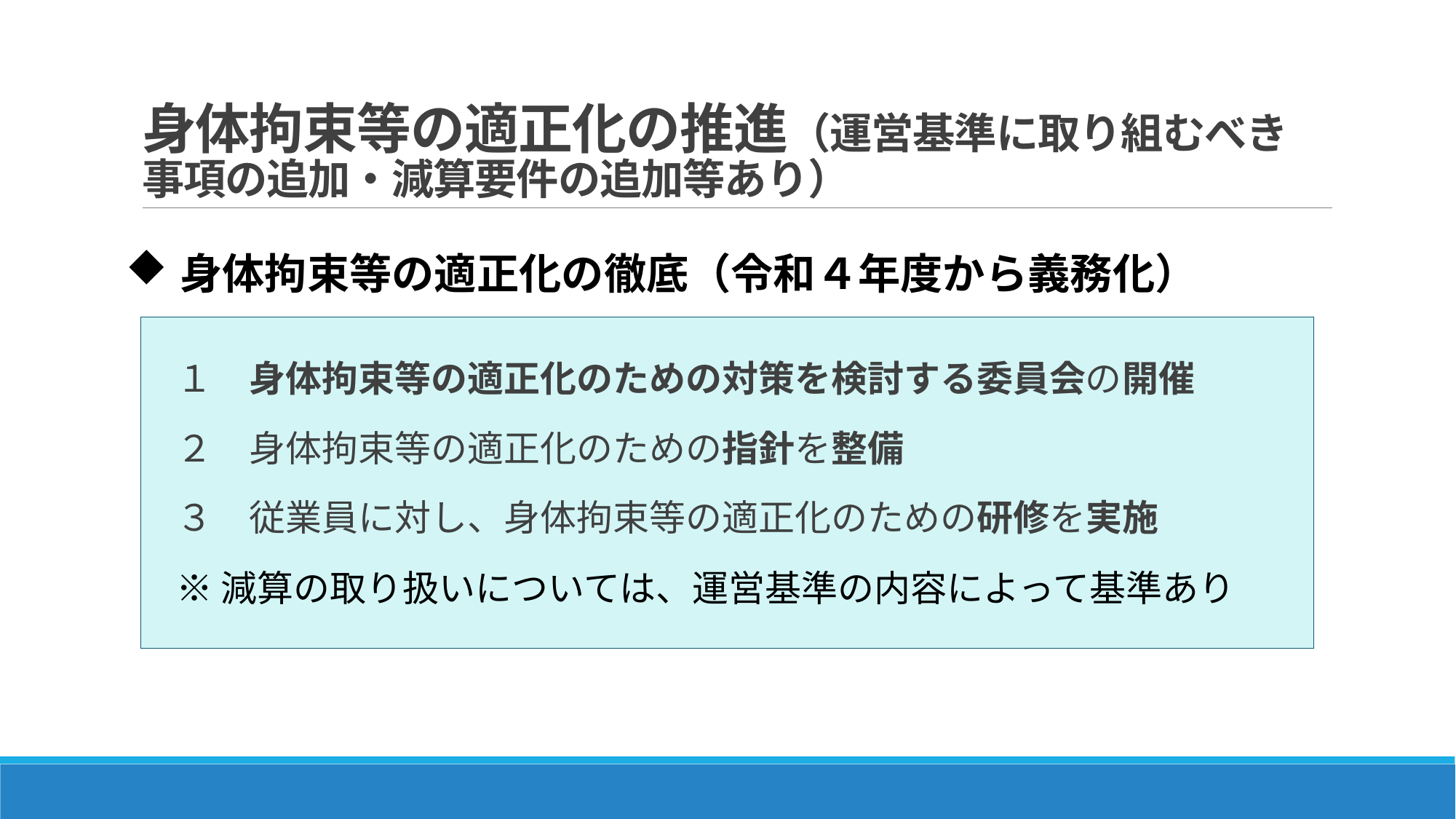

# 身体拘束等の適正化の推進（運営基準に取り組むべき事項の追加・減算要件の追加等あり）
身体拘束等の適正化の徹底（令和４年度から義務化）
１　身体拘束等の適正化のための対策を検討する委員会の開催
２　身体拘束等の適正化のための指針を整備
３　従業員に対し、身体拘束等の適正化のための研修を実施
※減算の取り扱いについては、運営基準の内容によって基準あり